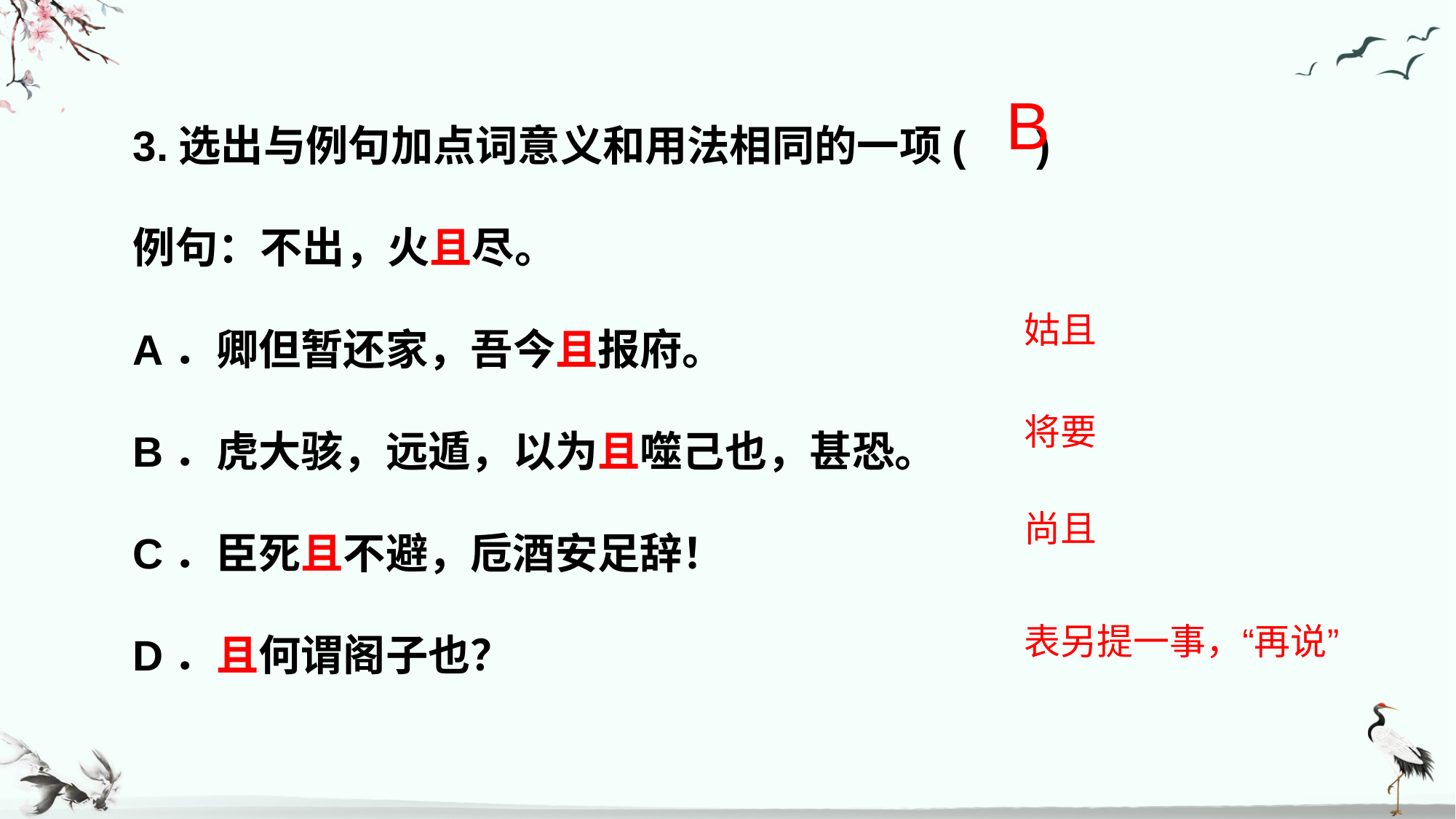

3.选出与例句加点词意义和用法相同的一项(      )
例句：不出，火且尽。
A．卿但暂还家，吾今且报府。
B．虎大骇，远遁，以为且噬己也，甚恐。
C．臣死且不避，卮酒安足辞！
D．且何谓阁子也？
B
姑且
将要
尚且
表另提一事，“再说”